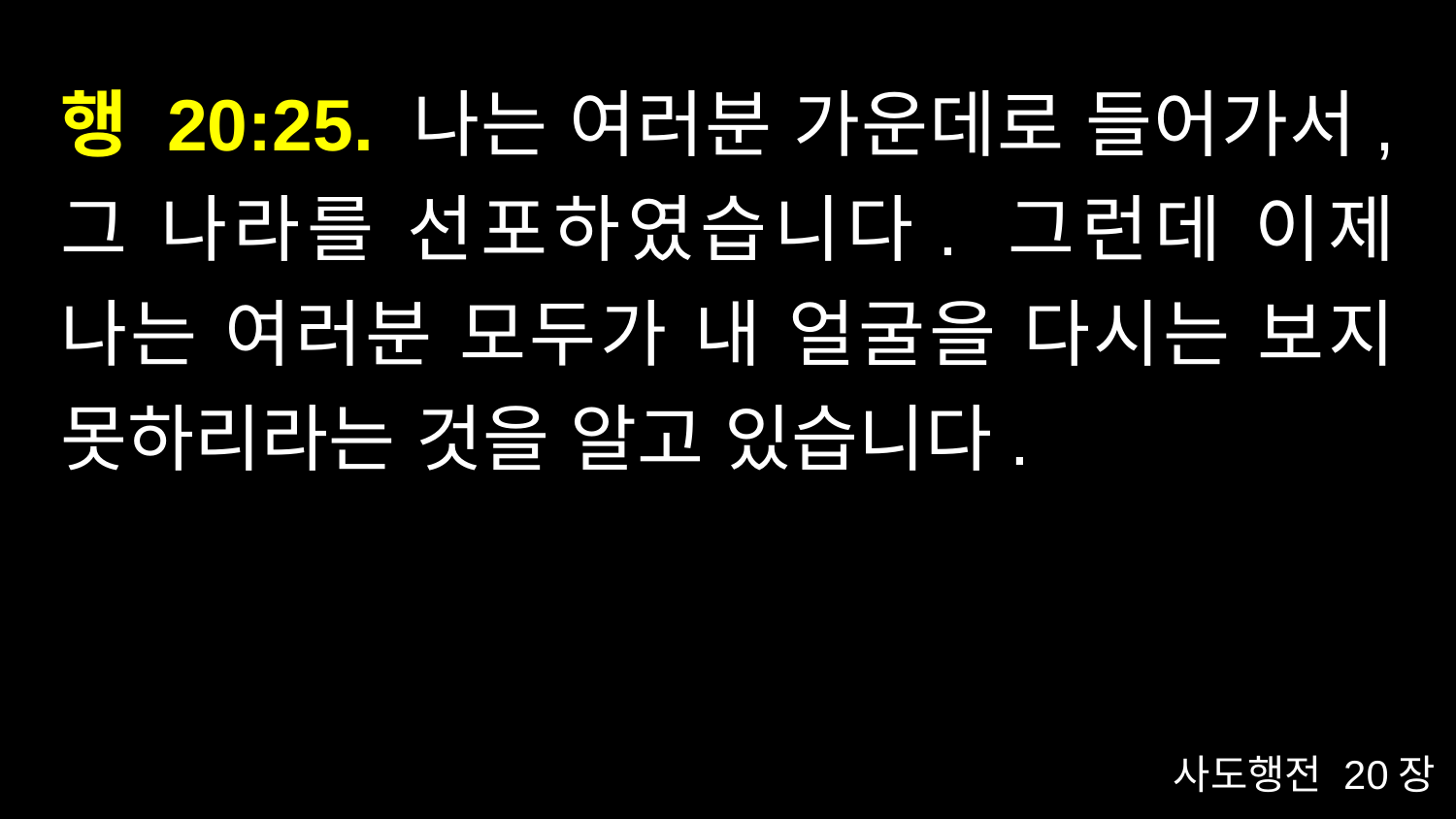

# 행 20:25. 나는 여러분 가운데로 들어가서, 그 나라를 선포하였습니다. 그런데 이제 나는 여러분 모두가 내 얼굴을 다시는 보지 못하리라는 것을 알고 있습니다.
사도행전 20장